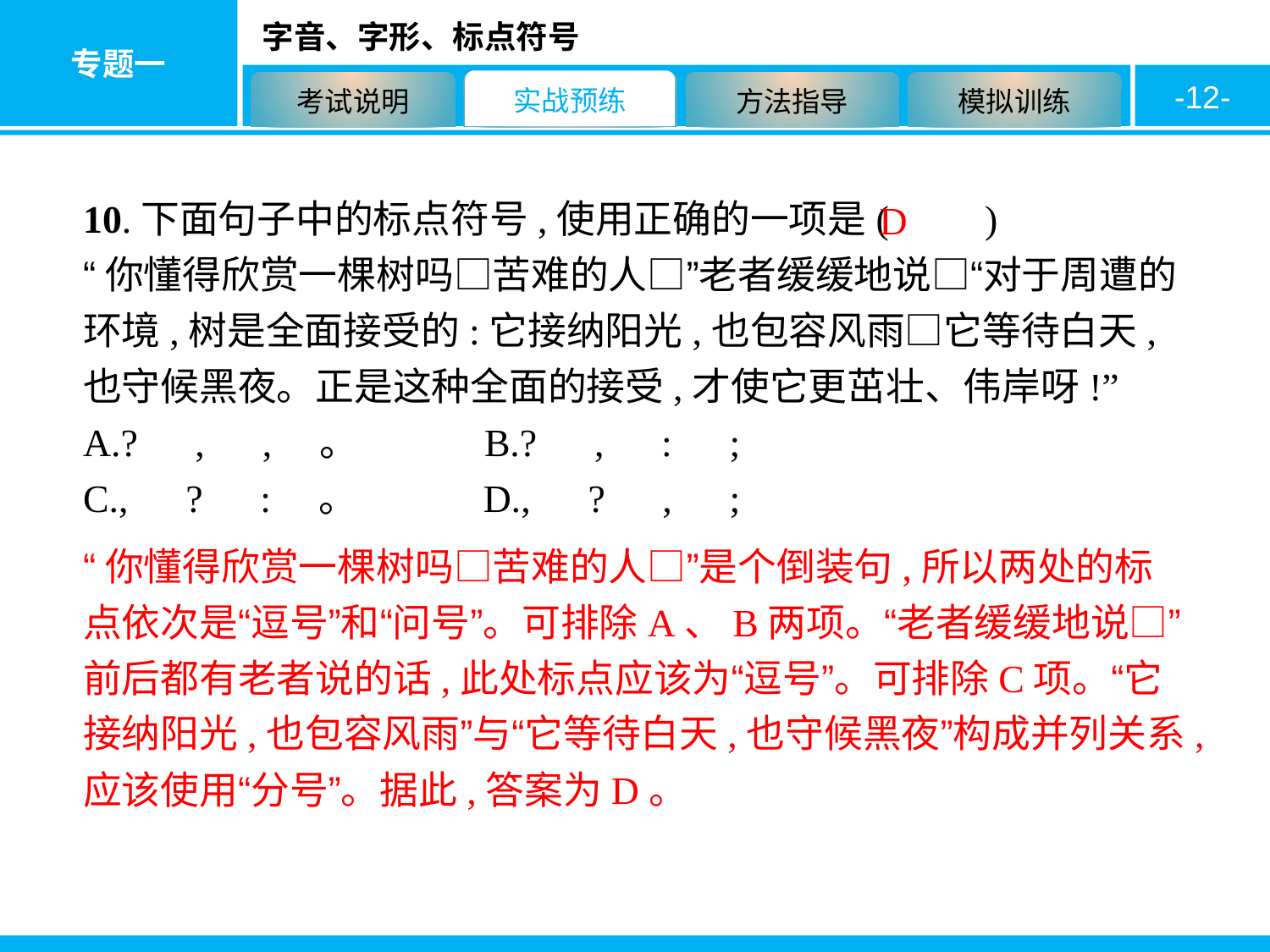

-12-
10.下面句子中的标点符号,使用正确的一项是(　　)
“你懂得欣赏一棵树吗□苦难的人□”老者缓缓地说□“对于周遭的环境,树是全面接受的:它接纳阳光,也包容风雨□它等待白天,也守候黑夜。正是这种全面的接受,才使它更茁壮、伟岸呀!”
A.?　,　,　。　　　B.?　,　:　;
C.,　?　:　。　　　D.,　?　,　;
D
“你懂得欣赏一棵树吗□苦难的人□”是个倒装句,所以两处的标点依次是“逗号”和“问号”。可排除A、B两项。“老者缓缓地说□”前后都有老者说的话,此处标点应该为“逗号”。可排除C项。“它接纳阳光,也包容风雨”与“它等待白天,也守候黑夜”构成并列关系,应该使用“分号”。据此,答案为D。